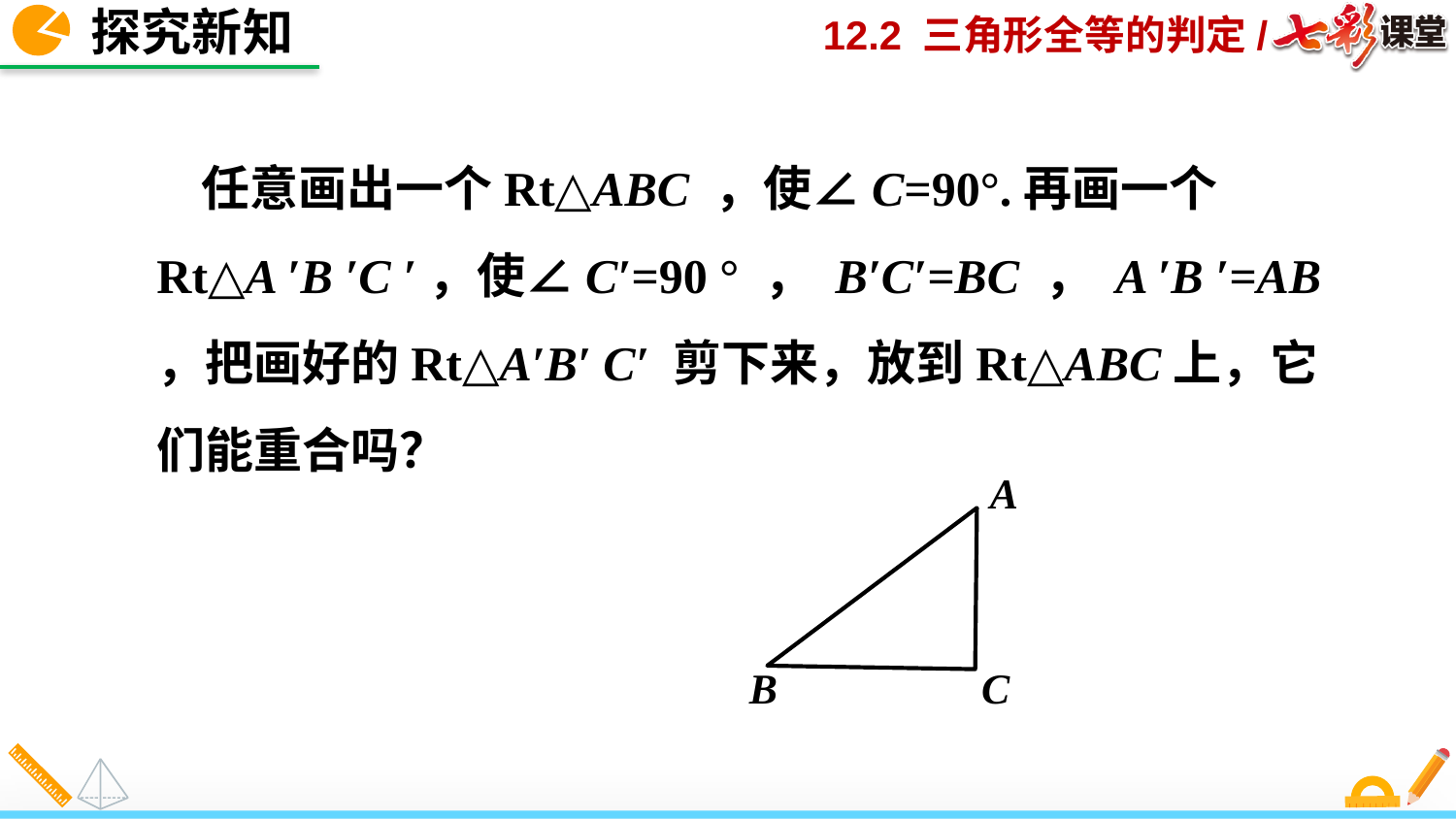

探究新知

   任意画出一个Rt△ABC ，使∠C=90°.再画一个Rt△A ′B ′C ′，使∠C′=90 ° ， B′C′=BC ， A ′B ′=AB ，把画好的Rt△A′B′ C′ 剪下来，放到Rt△ABC上，它们能重合吗？
A

C
B